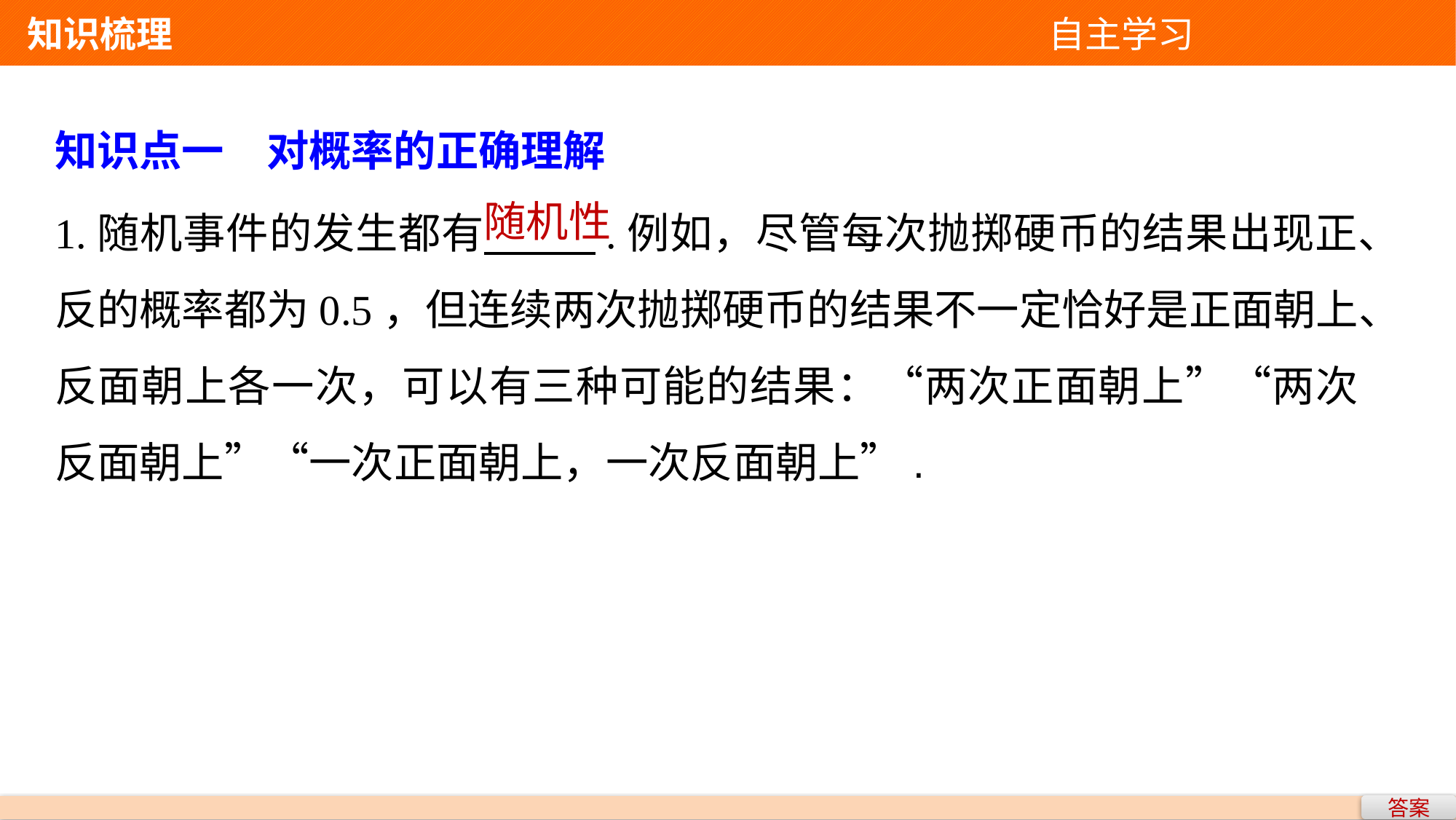

知识梳理                                                                                                           自主学习
知识点一　对概率的正确理解
1.随机事件的发生都有           .例如，尽管每次抛掷硬币的结果出现正、反的概率都为0.5，但连续两次抛掷硬币的结果不一定恰好是正面朝上、反面朝上各一次，可以有三种可能的结果：“两次正面朝上”“两次反面朝上”“一次正面朝上，一次反面朝上”.
随机性
答案